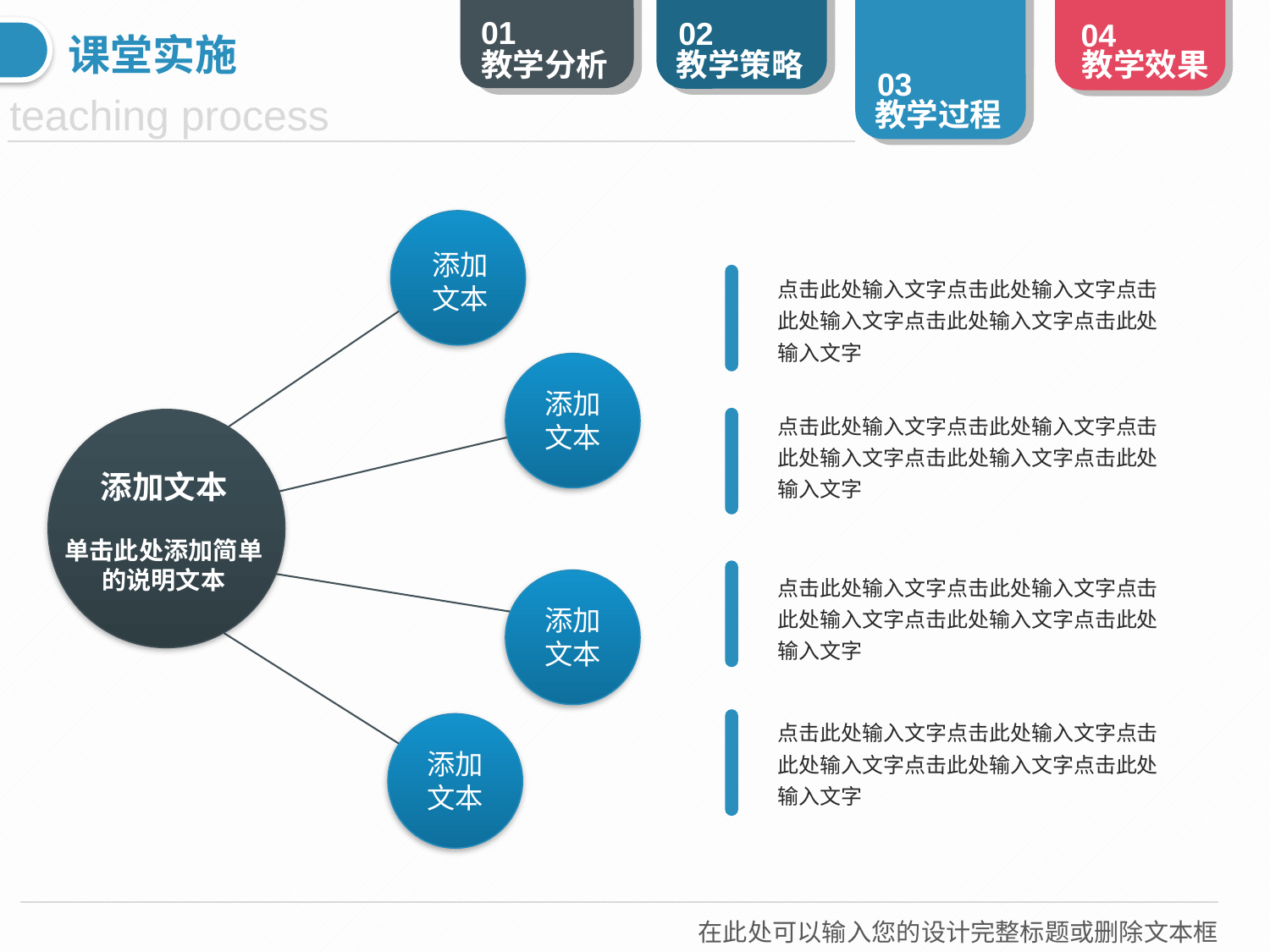

课堂实施

添加
文本
点击此处输入文字点击此处输入文字点击此处输入文字点击此处输入文字点击此处输入文字

添加
文本
点击此处输入文字点击此处输入文字点击此处输入文字点击此处输入文字点击此处输入文字

添加文本

单击此处添加简单的说明文本

点击此处输入文字点击此处输入文字点击此处输入文字点击此处输入文字点击此处输入文字

添加
文本

点击此处输入文字点击此处输入文字点击此处输入文字点击此处输入文字点击此处输入文字

添加
文本